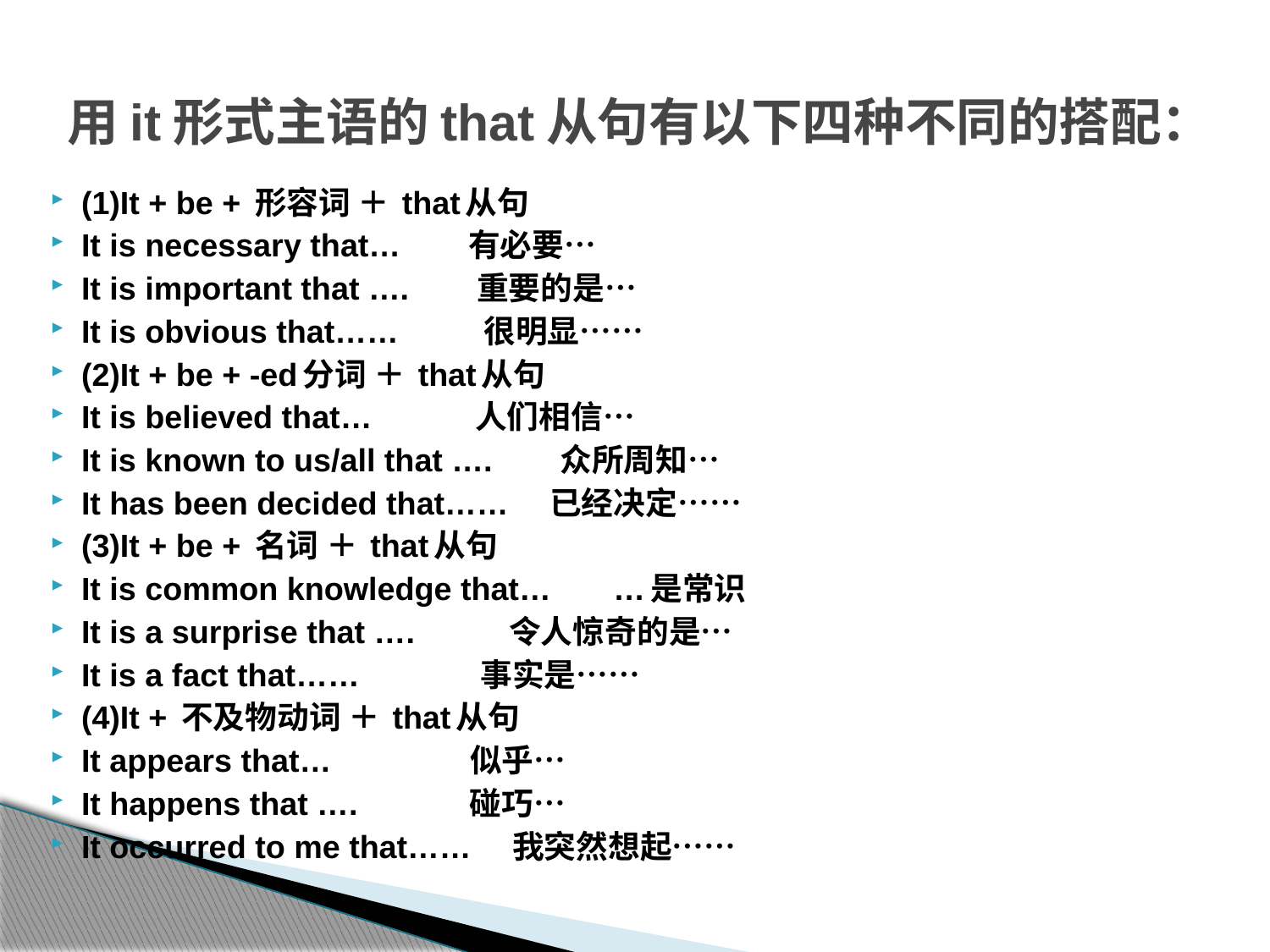

# 用it形式主语的that从句有以下四种不同的搭配：
(1)It + be + 形容词 ＋ that从句
It is necessary that…       有必要…
It is important that ….       重要的是…
It is obvious that……         很明显……
(2)It + be + -ed分词 ＋ that从句
It is believed that…           人们相信…
It is known to us/all that ….       众所周知…
It has been decided that……    已经决定……
(3)It + be + 名词 ＋ that从句
It is common knowledge that…       …是常识
It is a surprise that ….          令人惊奇的是…
It is a fact that……             事实是……
(4)It + 不及物动词 ＋ that从句
It appears that…               似乎…
It happens that ….            碰巧…
It occurred to me that……    我突然想起……